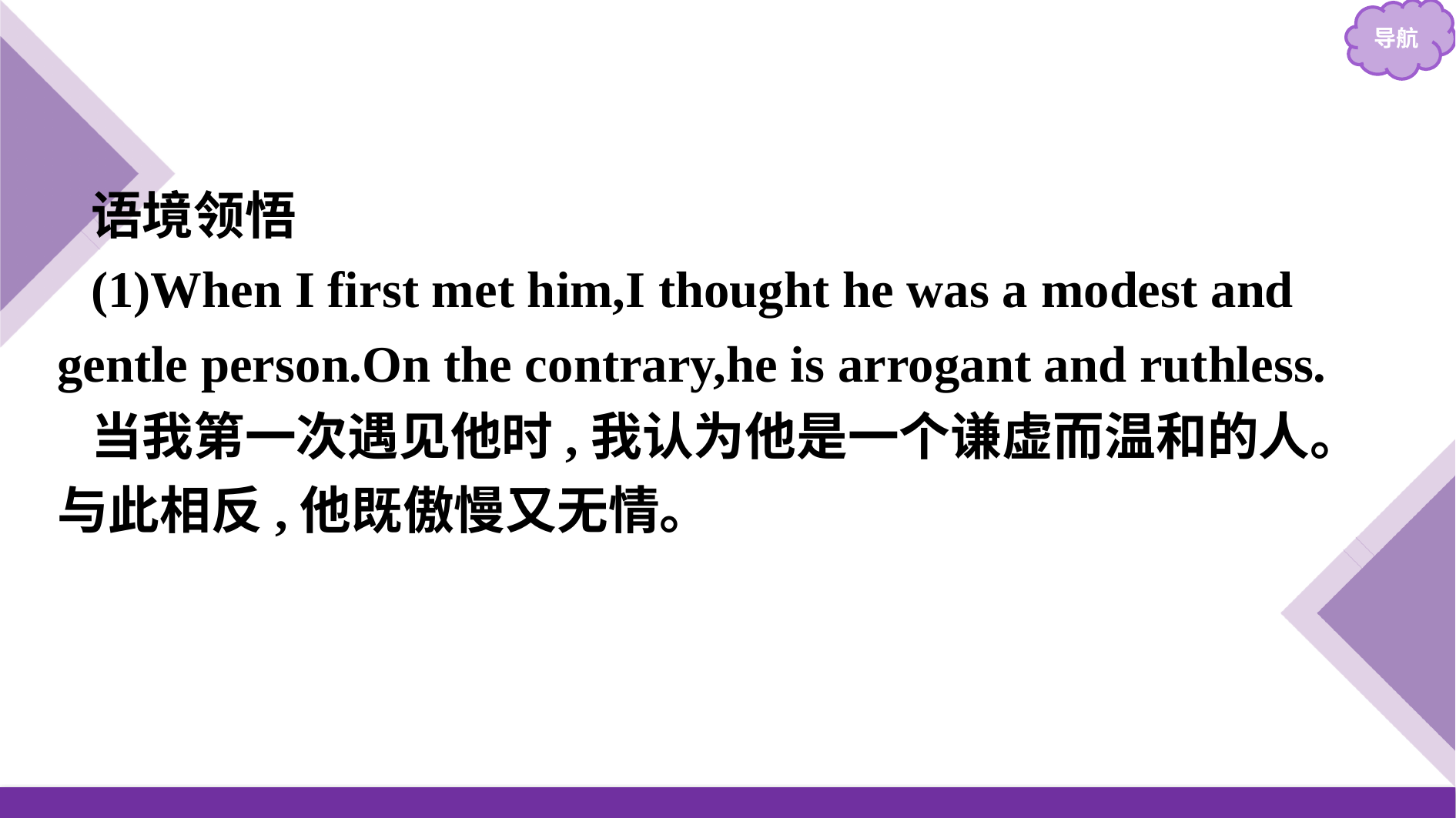

语境领悟
(1)When I first met him,I thought he was a modest and gentle person.On the contrary,he is arrogant and ruthless.
当我第一次遇见他时,我认为他是一个谦虚而温和的人。与此相反,他既傲慢又无情。